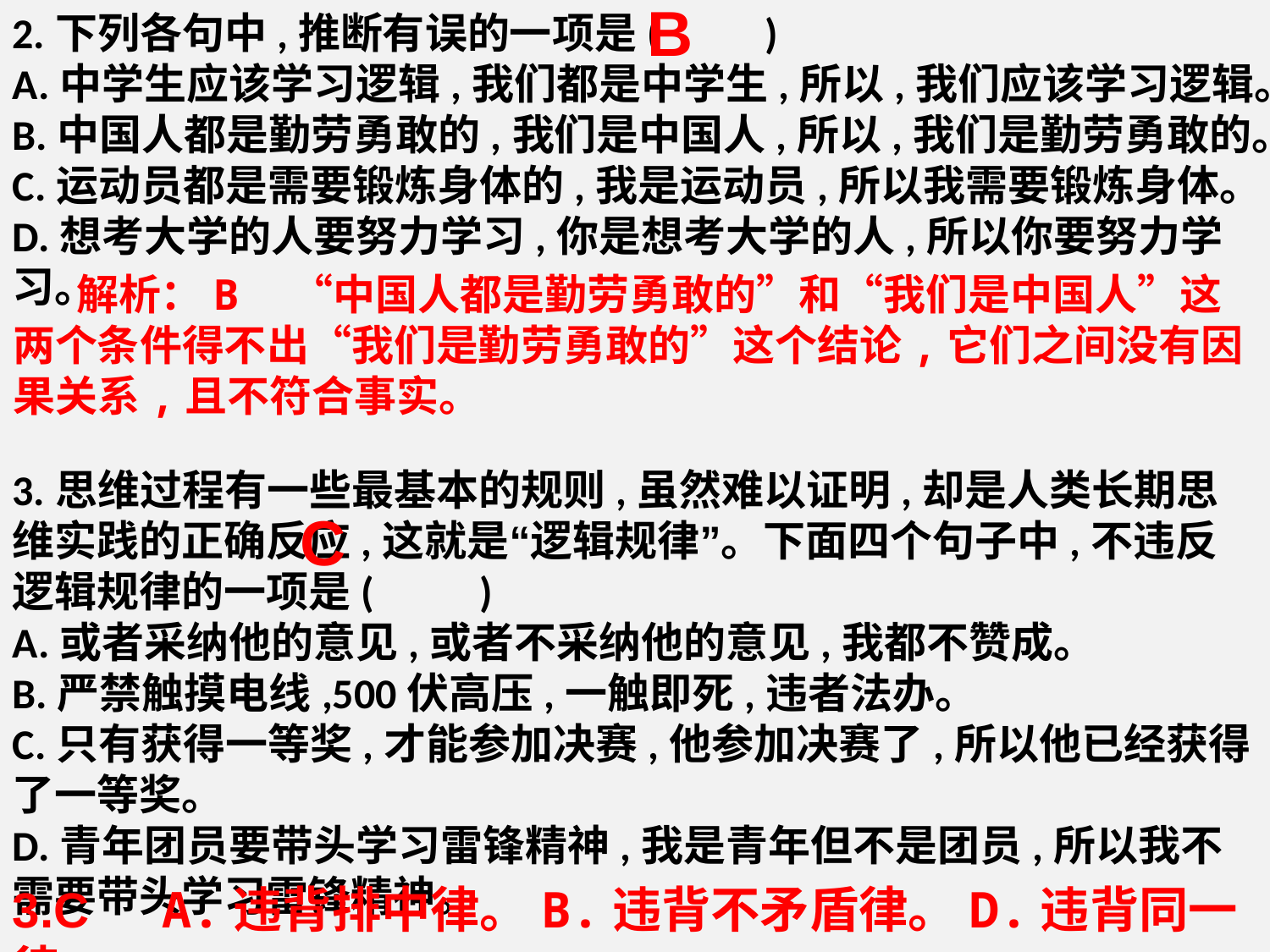

2.下列各句中,推断有误的一项是(　　)
A.中学生应该学习逻辑,我们都是中学生,所以,我们应该学习逻辑。
B.中国人都是勤劳勇敢的,我们是中国人,所以,我们是勤劳勇敢的。
C.运动员都是需要锻炼身体的,我是运动员,所以我需要锻炼身体。
D.想考大学的人要努力学习,你是想考大学的人,所以你要努力学习。

3.思维过程有一些最基本的规则,虽然难以证明,却是人类长期思维实践的正确反应,这就是“逻辑规律”。下面四个句子中,不违反逻辑规律的一项是(　　)
A.或者采纳他的意见,或者不采纳他的意见,我都不赞成。
B.严禁触摸电线,500伏高压,一触即死,违者法办。
C.只有获得一等奖,才能参加决赛,他参加决赛了,所以他已经获得了一等奖。
D.青年团员要带头学习雷锋精神,我是青年但不是团员,所以我不需要带头学习雷锋精神。
B
解析：B　“中国人都是勤劳勇敢的”和“我们是中国人”这两个条件得不出“我们是勤劳勇敢的”这个结论,它们之间没有因果关系,且不符合事实。
C
3.C　A.违背排中律。B.违背不矛盾律。D.违背同一律。